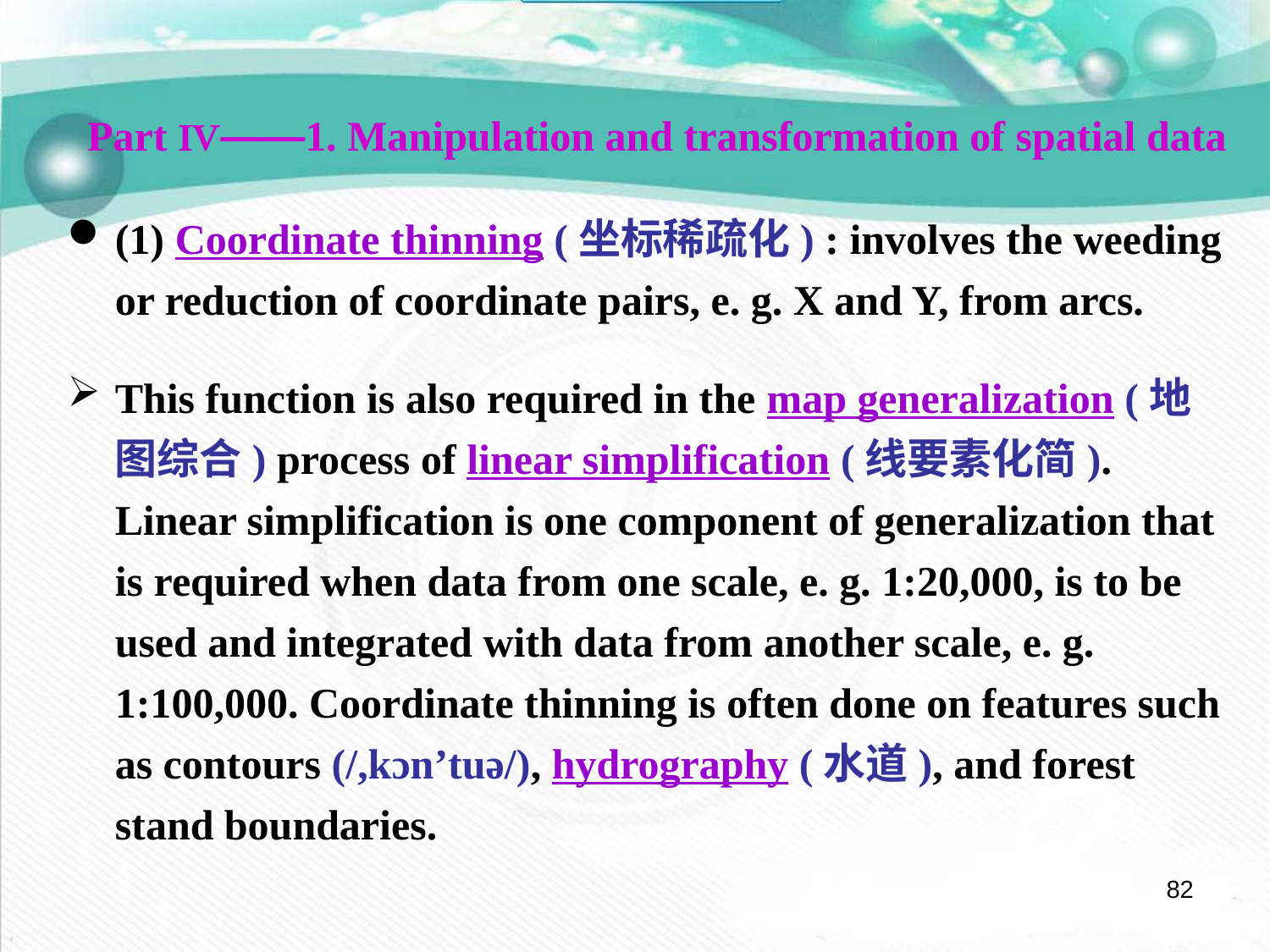

Part Ⅳ——1. Manipulation and transformation of spatial data
(1) Coordinate thinning (坐标稀疏化) : involves the weeding or reduction of coordinate pairs, e. g. X and Y, from arcs.

This function is also required in the map generalization (地图综合) process of linear simplification (线要素化简). Linear simplification is one component of generalization that is required when data from one scale, e. g. 1:20,000, is to be used and integrated with data from another scale, e. g. 1:100,000. Coordinate thinning is often done on features such as contours (/,kɔn’tuə/), hydrography (水道), and forest stand boundaries.
82